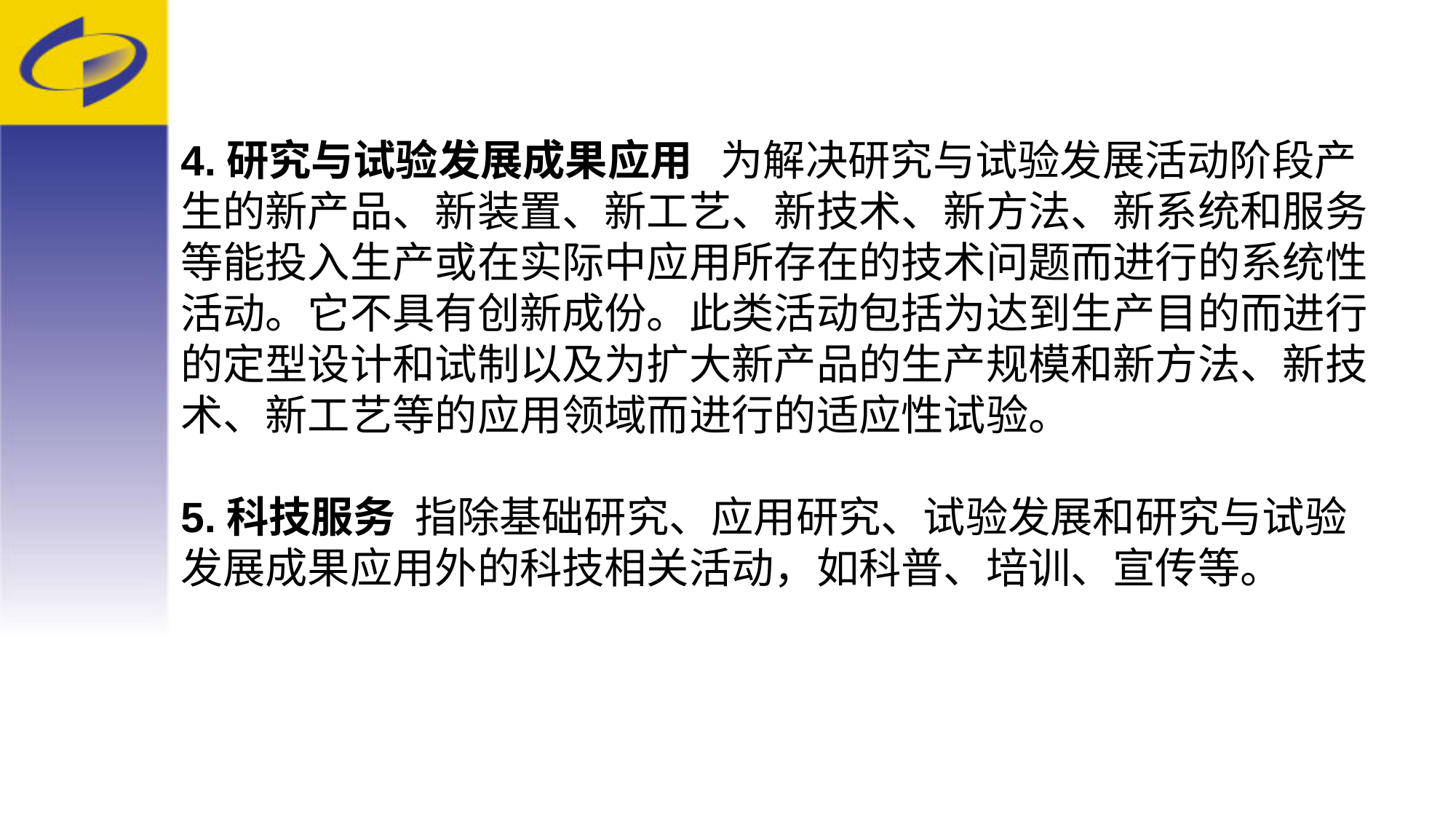

4.研究与试验发展成果应用   为解决研究与试验发展活动阶段产生的新产品、新装置、新工艺、新技术、新方法、新系统和服务等能投入生产或在实际中应用所存在的技术问题而进行的系统性活动。它不具有创新成份。此类活动包括为达到生产目的而进行的定型设计和试制以及为扩大新产品的生产规模和新方法、新技术、新工艺等的应用领域而进行的适应性试验。

5.科技服务  指除基础研究、应用研究、试验发展和研究与试验发展成果应用外的科技相关活动，如科普、培训、宣传等。